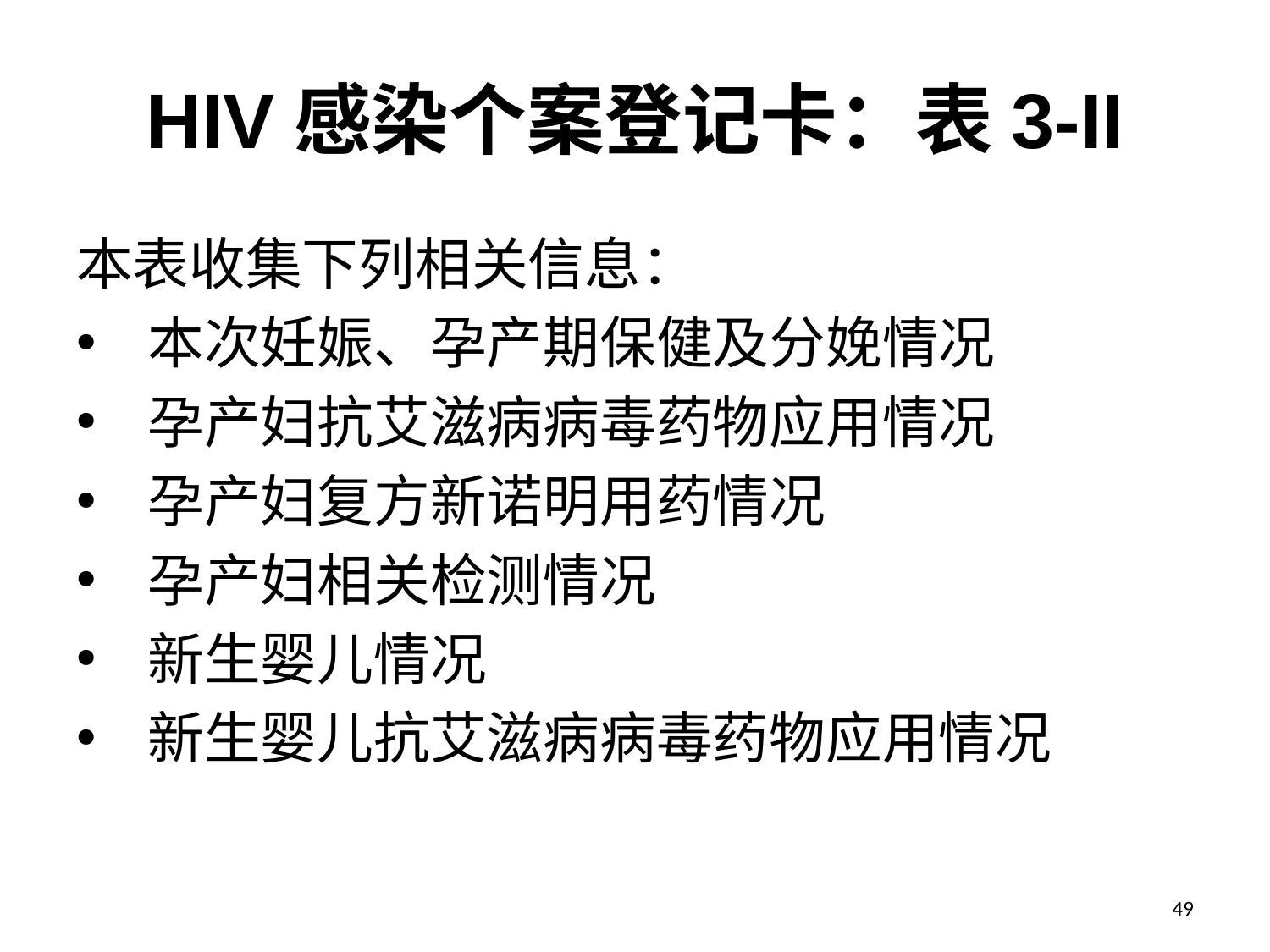

# HIV感染个案登记卡：表3-II
本表收集下列相关信息：
本次妊娠、孕产期保健及分娩情况
孕产妇抗艾滋病病毒药物应用情况
孕产妇复方新诺明用药情况
孕产妇相关检测情况
新生婴儿情况
新生婴儿抗艾滋病病毒药物应用情况
49